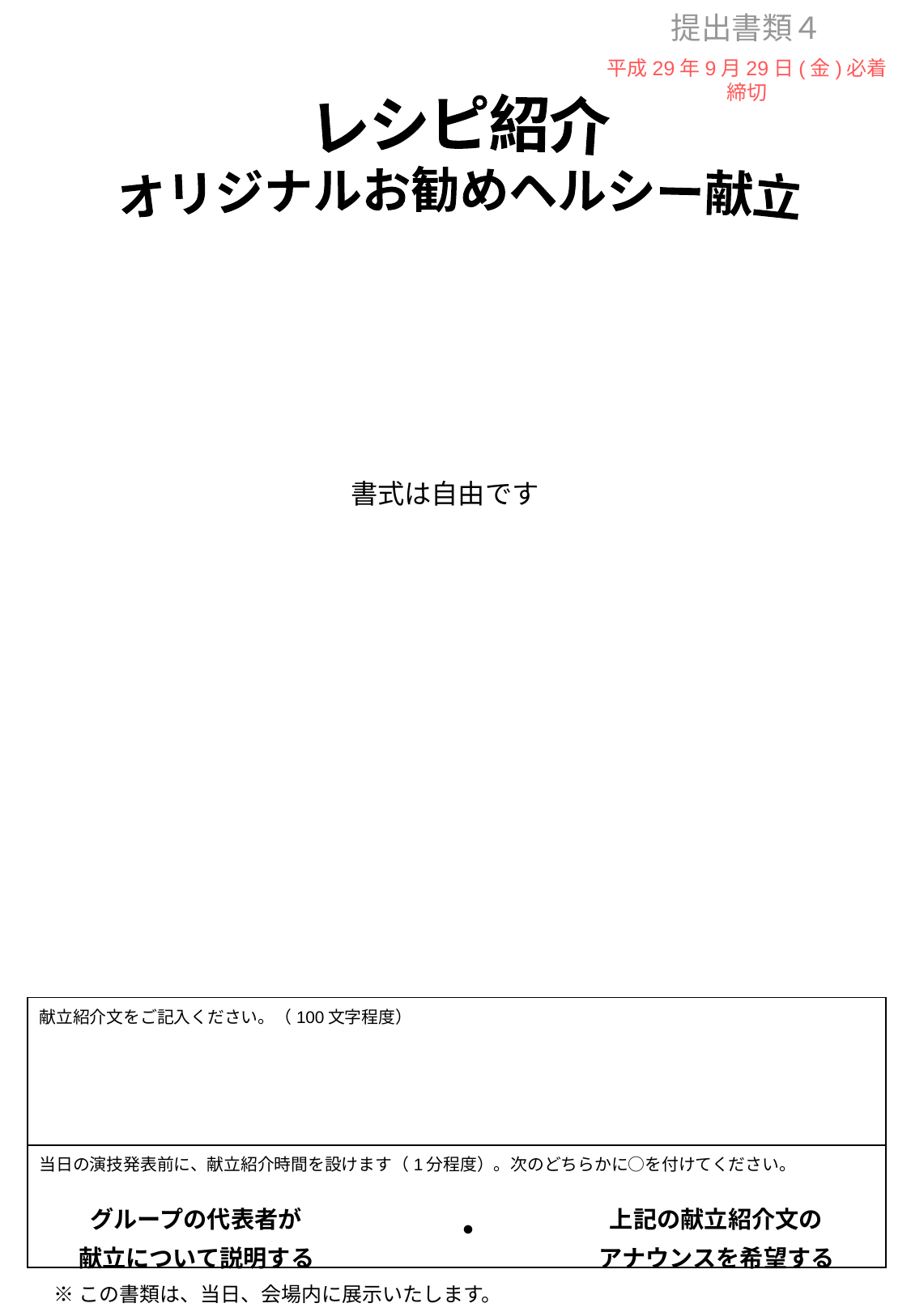

提出書類４
平成29年9月29日(金)必着締切
レシピ紹介
オリジナルお勧めヘルシー献立
書式は自由です

| 献立紹介文をご記入ください。（100文字程度） |
| --- |
| 当日の演技発表前に、献立紹介時間を設けます（1分程度）。次のどちらかに○を付けてください。 グループの代表者が　　　　　　　　　　　　　上記の献立紹介文の 献立について説明する　　　　　　　　　　　　アナウンスを希望する |
・
※この書類は、当日、会場内に展示いたします。